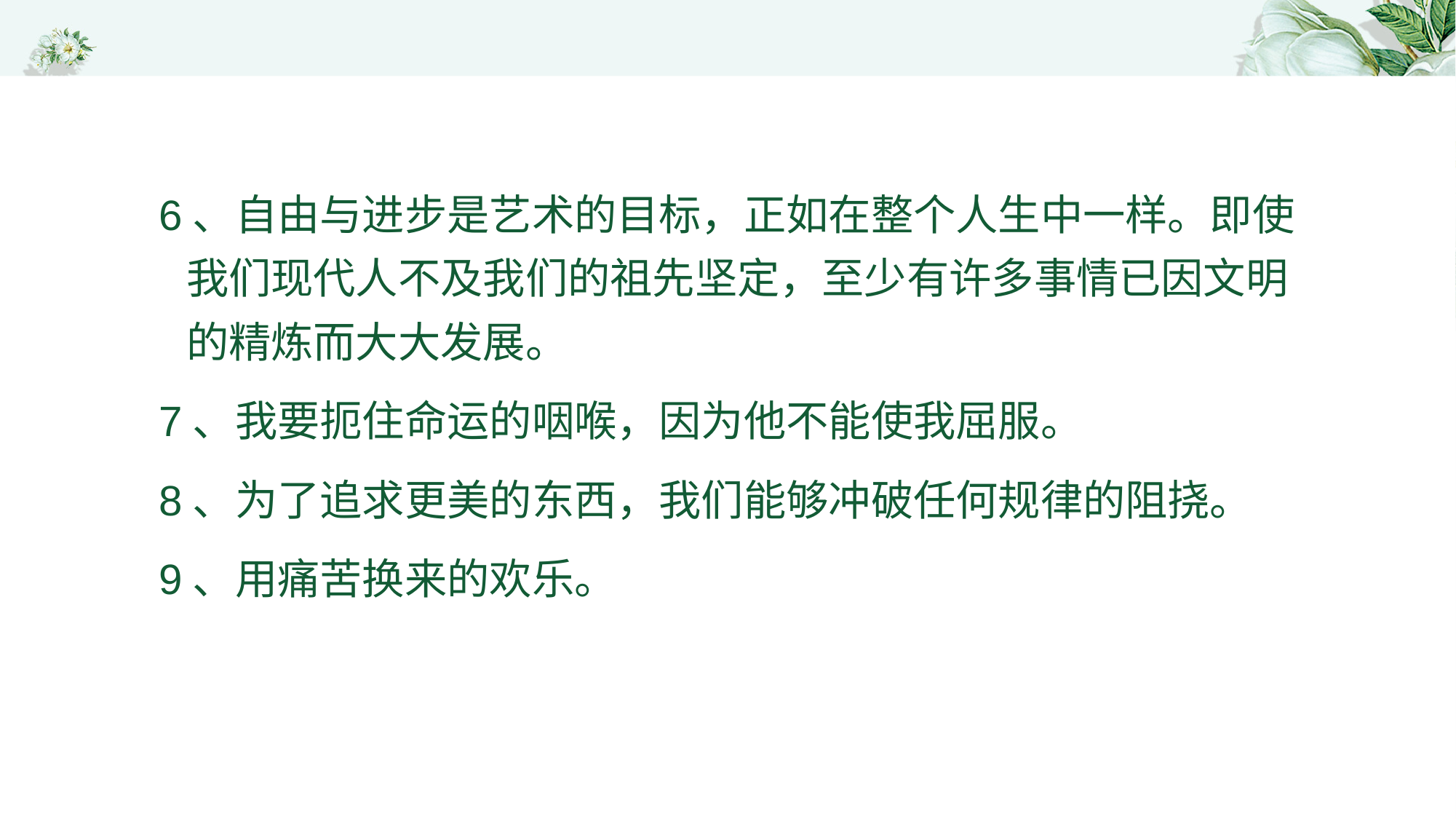

6、自由与进步是艺术的目标，正如在整个人生中一样。即使我们现代人不及我们的祖先坚定，至少有许多事情已因文明的精炼而大大发展。
7、我要扼住命运的咽喉，因为他不能使我屈服。
8、为了追求更美的东西，我们能够冲破任何规律的阻挠。
9、用痛苦换来的欢乐。